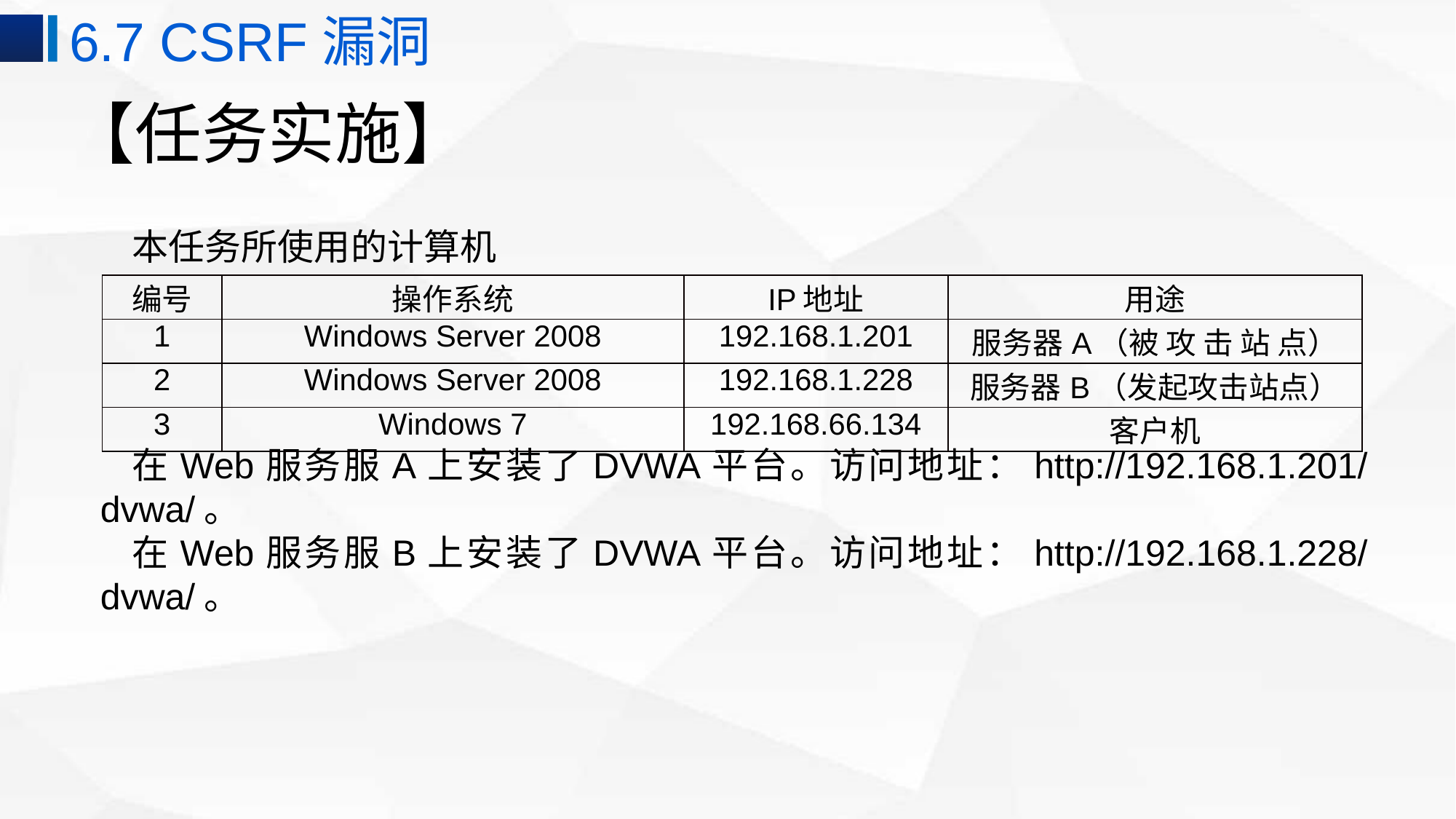

6.7 CSRF漏洞

# 【任务实施】
本任务所使用的计算机

在Web服务服A上安装了DVWA平台。访问地址：http://192.168.1.201/dvwa/。
在Web服务服B上安装了DVWA平台。访问地址：http://192.168.1.228/dvwa/。

| 编号 | 操作系统 | IP地址 | 用途 |
| --- | --- | --- | --- |
| 1 | Windows Server 2008 | 192.168.1.201 | 服务器A（被 攻 击 站 点） |
| 2 | Windows Server 2008 | 192.168.1.228 | 服务器B（发起攻击站点） |
| 3 | Windows 7 | 192.168.66.134 | 客户机 |